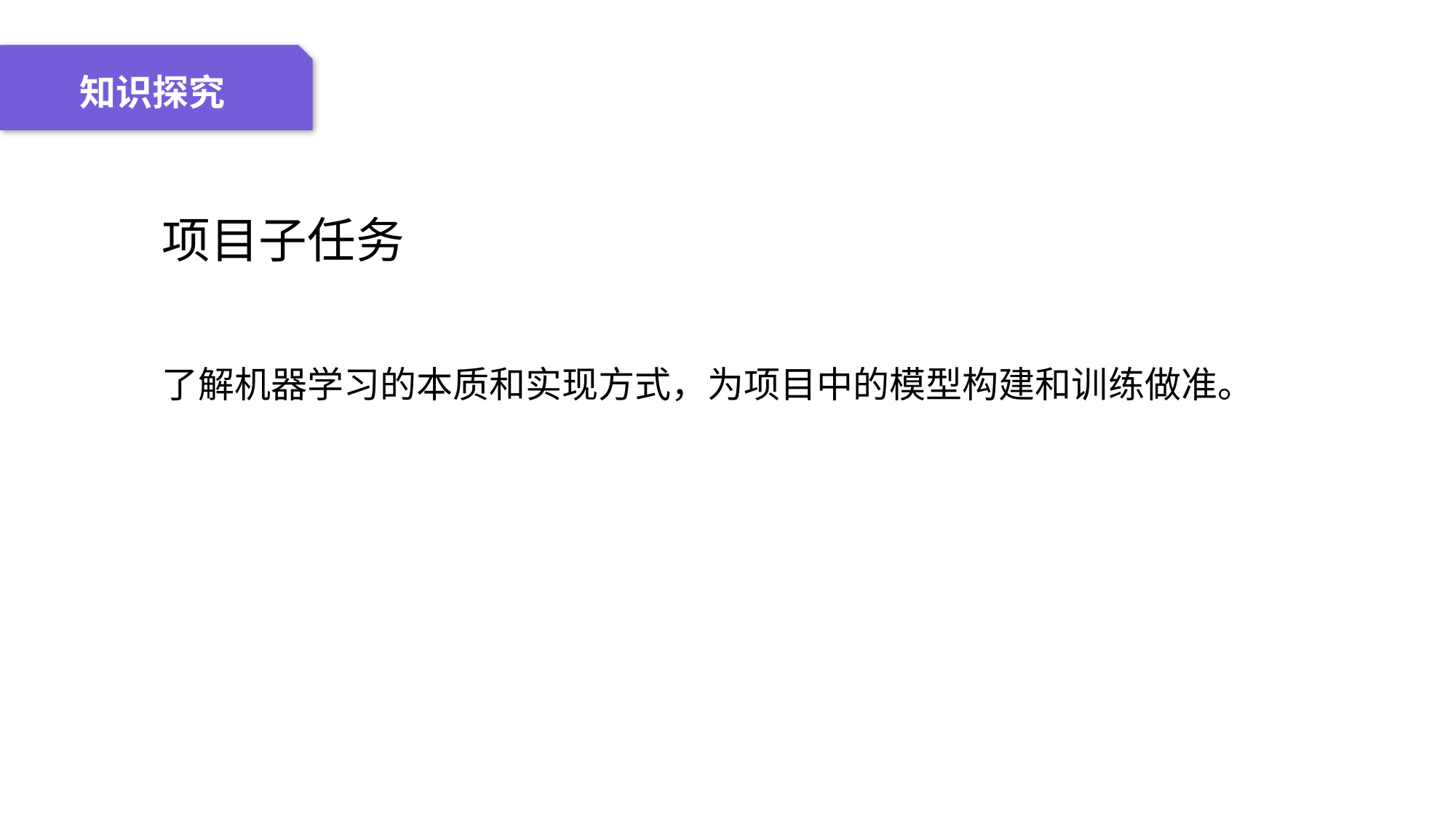

04 名词解释
01 准备过程
02 整体结构
03 重点说明
知识探究
      项目子任务

      了解机器学习的本质和实现方式，为项目中的模型构建和训练做准。